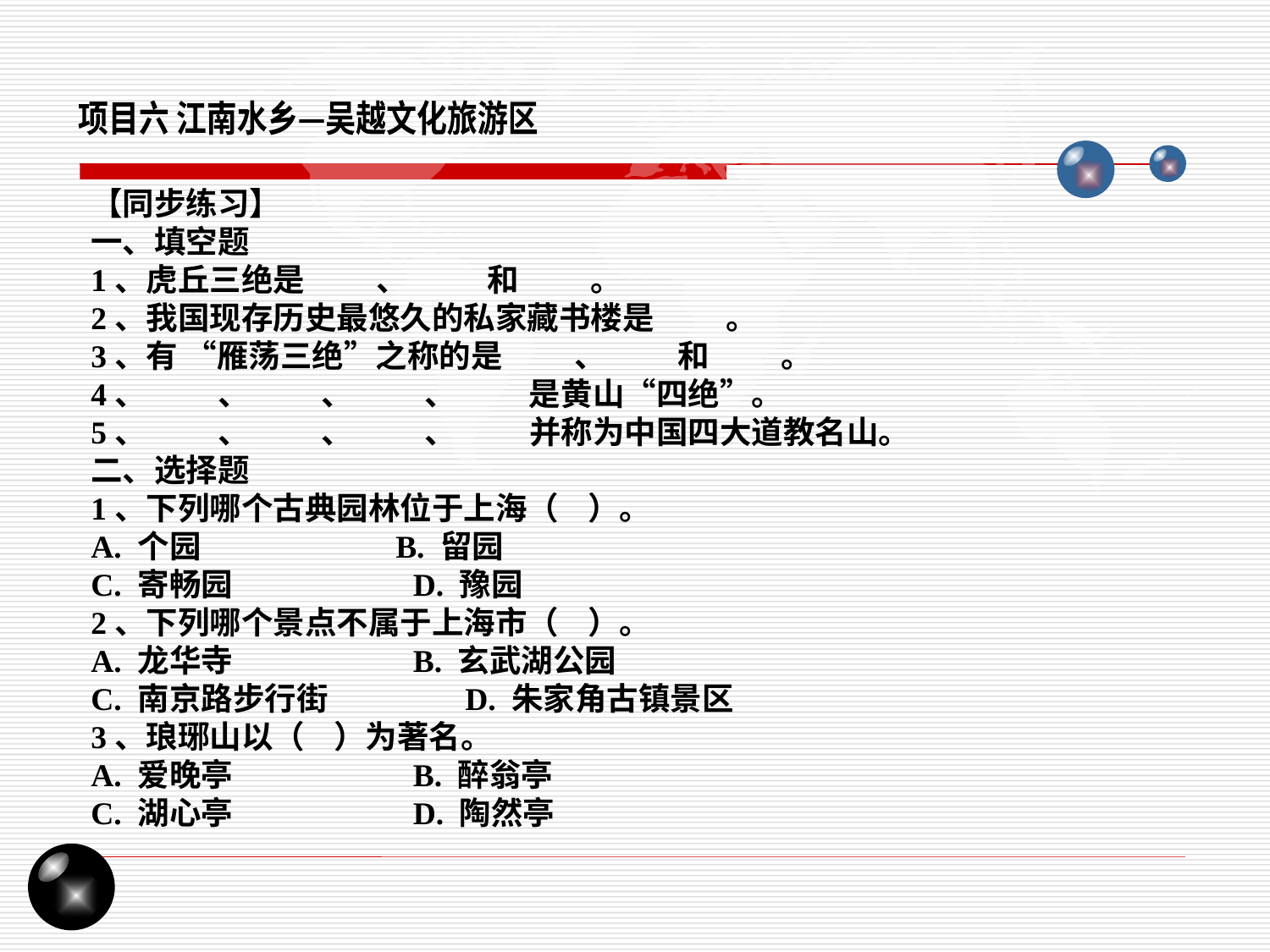

项目六 江南水乡—吴越文化旅游区
【同步练习】
一、填空题
1、虎丘三绝是          、           和          。
2、我国现存历史最悠久的私家藏书楼是          。
3、有 “雁荡三绝”之称的是          、          和          。
4、          、          、          、          是黄山“四绝”。
5、          、          、          、          并称为中国四大道教名山。
二、选择题
1、下列哪个古典园林位于上海（    ）。
A. 个园                          B. 留园
C. 寄畅园                        D. 豫园
2、下列哪个景点不属于上海市（    ）。
A. 龙华寺                        B. 玄武湖公园
C. 南京路步行街                  D. 朱家角古镇景区
3、琅琊山以（    ）为著名。
A. 爱晚亭                        B. 醉翁亭
C. 湖心亭                        D. 陶然亭